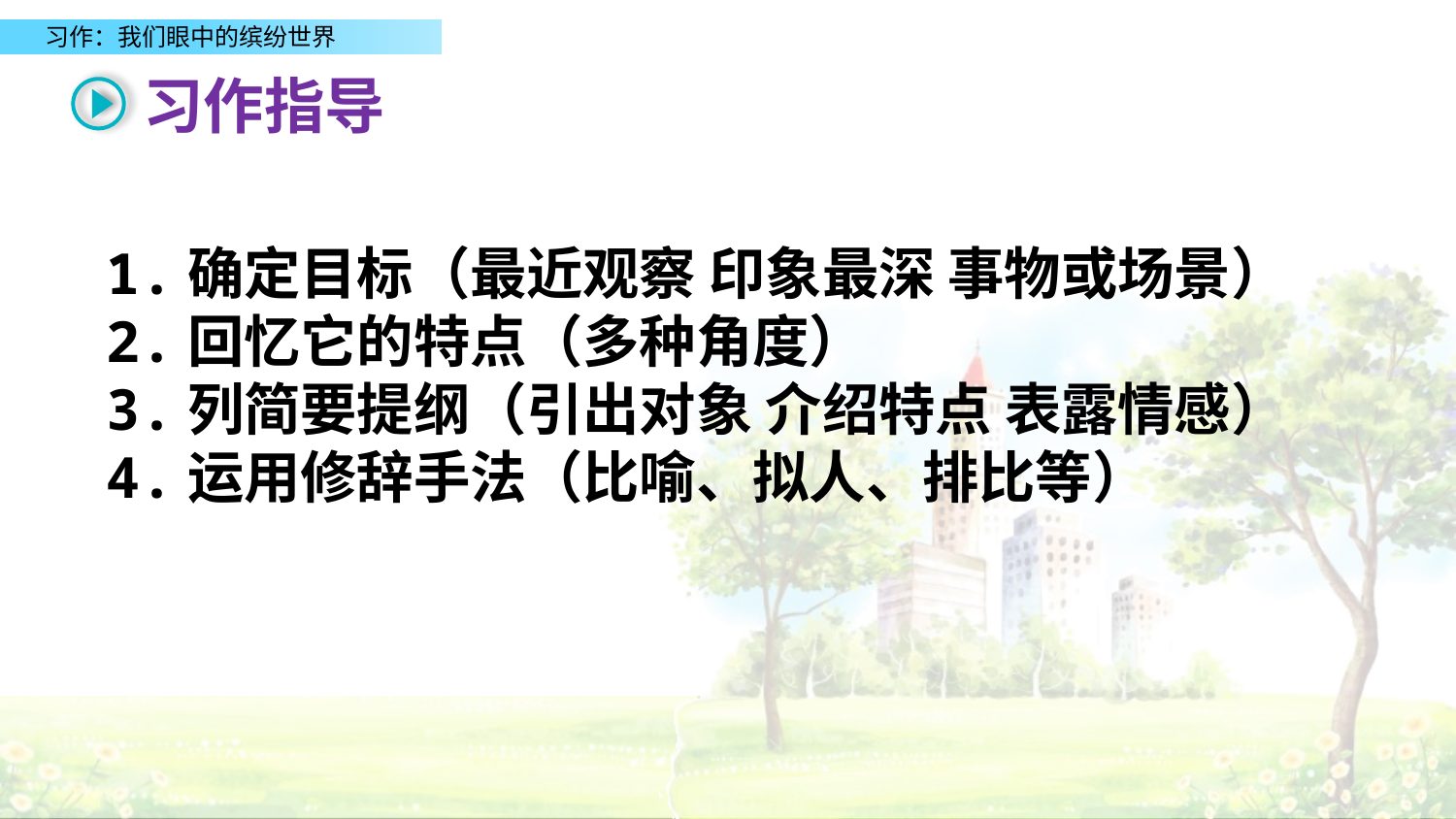

习作指导

1.确定目标（最近观察 印象最深 事物或场景）
2.回忆它的特点（多种角度）
3.列简要提纲（引出对象 介绍特点 表露情感）
4.运用修辞手法（比喻、拟人、排比等）